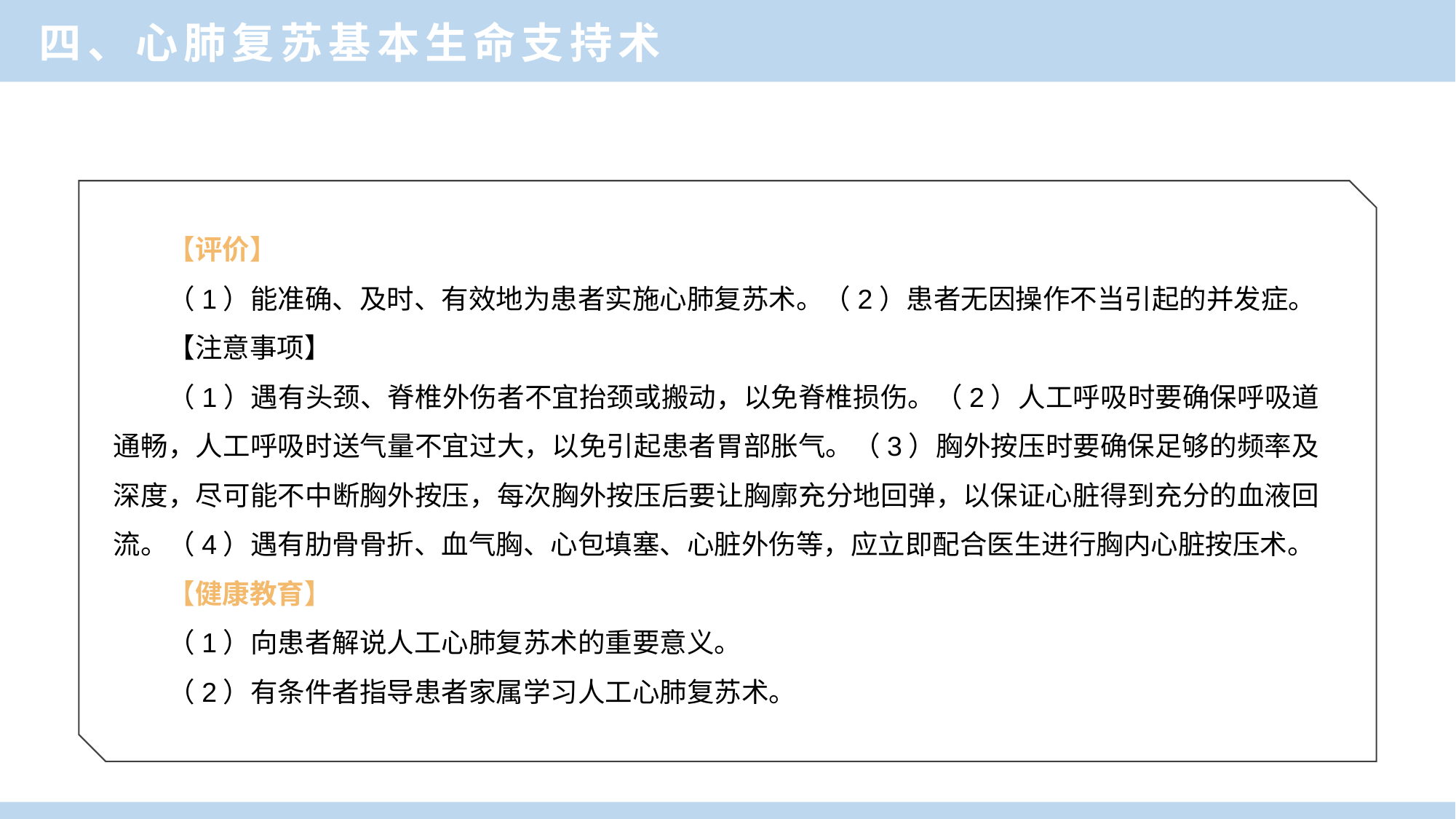

四、心肺复苏基本生命支持术

【评价】
（1）能准确、及时、有效地为患者实施心肺复苏术。（2）患者无因操作不当引起的并发症。
【注意事项】
（1）遇有头颈、脊椎外伤者不宜抬颈或搬动，以免脊椎损伤。（2）人工呼吸时要确保呼吸道通畅，人工呼吸时送气量不宜过大，以免引起患者胃部胀气。（3）胸外按压时要确保足够的频率及深度，尽可能不中断胸外按压，每次胸外按压后要让胸廓充分地回弹，以保证心脏得到充分的血液回流。（4）遇有肋骨骨折、血气胸、心包填塞、心脏外伤等，应立即配合医生进行胸内心脏按压术。
【健康教育】
（1）向患者解说人工心肺复苏术的重要意义。
（2）有条件者指导患者家属学习人工心肺复苏术。